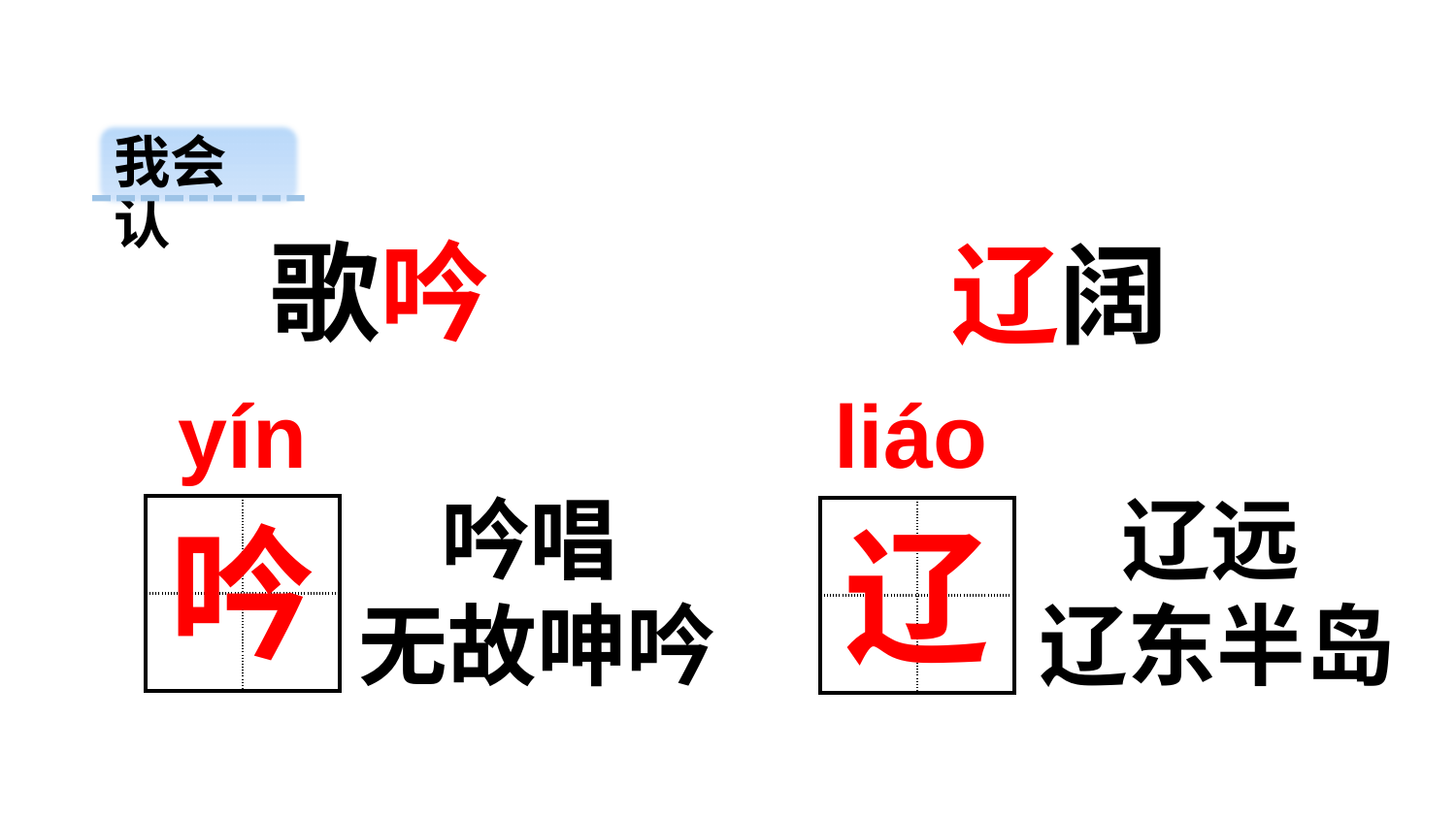

我会认

歌吟
辽阔
liáo
yín
吟唱
辽远
|  |  |
| --- | --- |
|  |  |
吟
|  |  |
| --- | --- |
|  |  |
辽
辽东半岛
无故呻吟